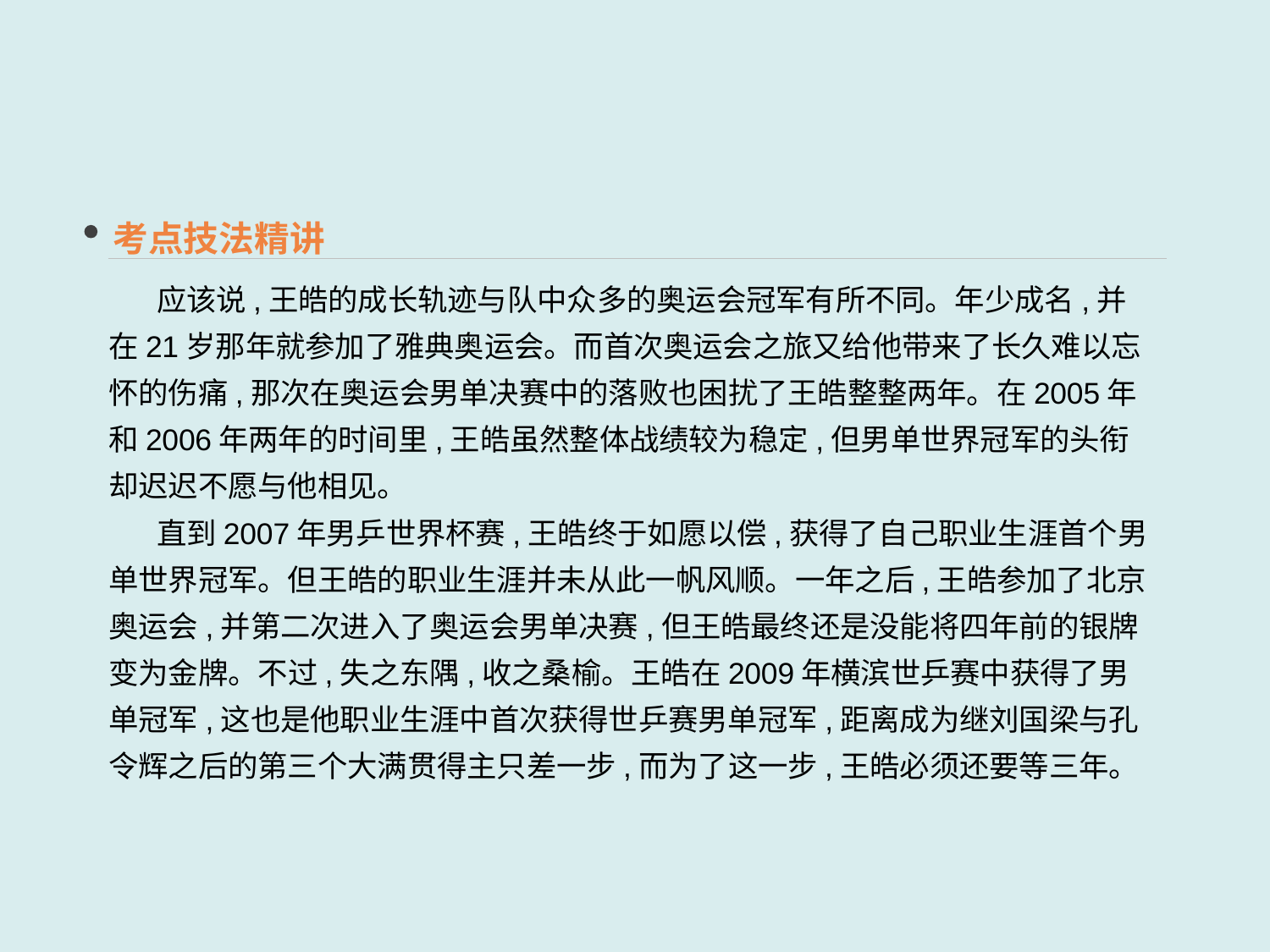

考点技法精讲

      应该说,王皓的成长轨迹与队中众多的奥运会冠军有所不同。年少成名,并在21岁那年就参加了雅典奥运会。而首次奥运会之旅又给他带来了长久难以忘怀的伤痛,那次在奥运会男单决赛中的落败也困扰了王皓整整两年。在2005年和2006年两年的时间里,王皓虽然整体战绩较为稳定,但男单世界冠军的头衔却迟迟不愿与他相见。
      直到2007年男乒世界杯赛,王皓终于如愿以偿,获得了自己职业生涯首个男单世界冠军。但王皓的职业生涯并未从此一帆风顺。一年之后,王皓参加了北京奥运会,并第二次进入了奥运会男单决赛,但王皓最终还是没能将四年前的银牌变为金牌。不过,失之东隅,收之桑榆。王皓在2009年横滨世乒赛中获得了男单冠军,这也是他职业生涯中首次获得世乒赛男单冠军,距离成为继刘国梁与孔令辉之后的第三个大满贯得主只差一步,而为了这一步,王皓必须还要等三年。